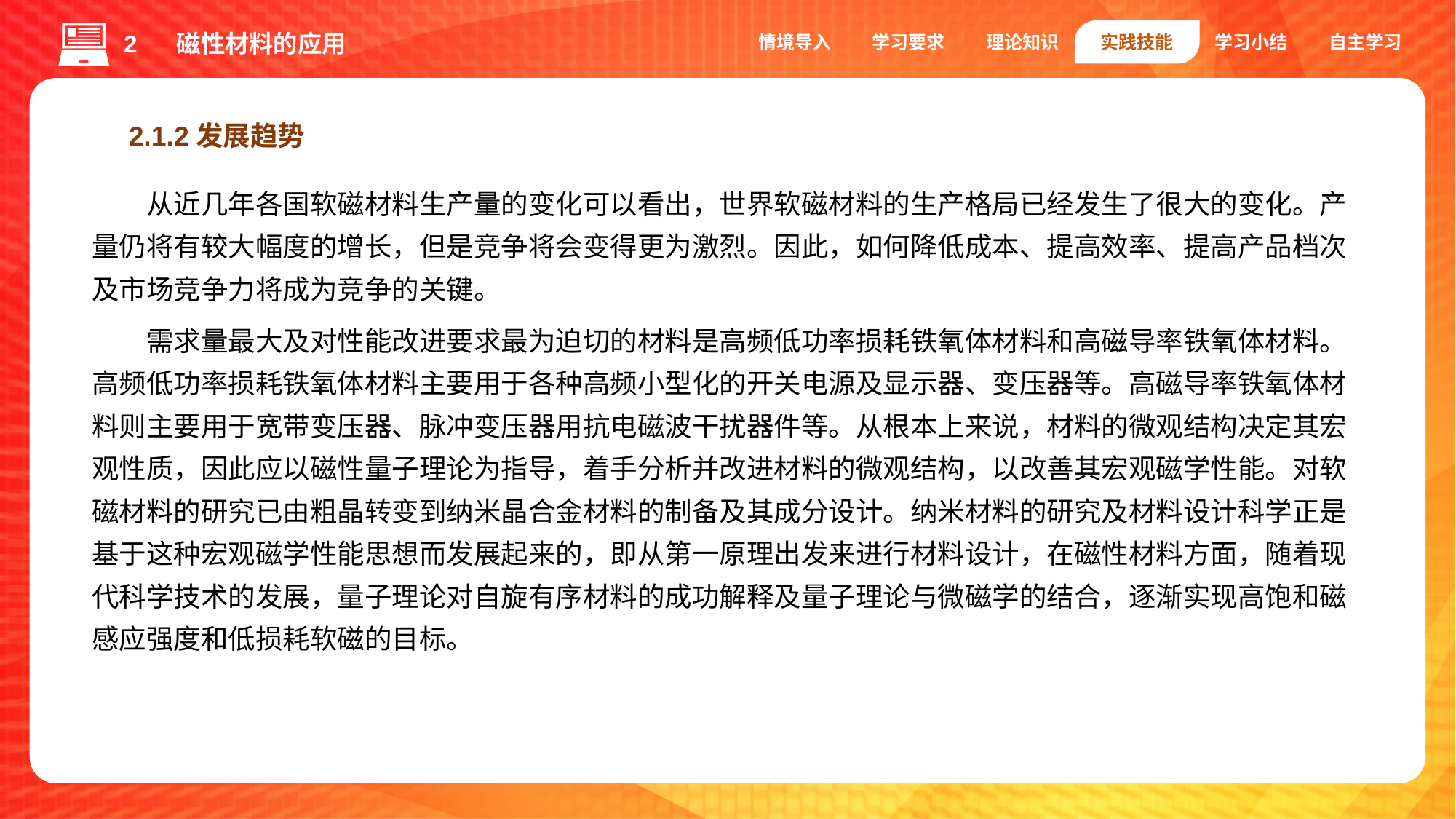

情境导入
学习要求
理论知识
实践技能
学习小结
自主学习

2     磁性材料的应用
2.1.2发展趋势
从近几年各国软磁材料生产量的变化可以看出，世界软磁材料的生产格局已经发生了很大的变化。产量仍将有较大幅度的增长，但是竞争将会变得更为激烈。因此，如何降低成本、提高效率、提高产品档次及市场竞争力将成为竞争的关键。
需求量最大及对性能改进要求最为迫切的材料是高频低功率损耗铁氧体材料和高磁导率铁氧体材料。高频低功率损耗铁氧体材料主要用于各种高频小型化的开关电源及显示器、变压器等。高磁导率铁氧体材料则主要用于宽带变压器、脉冲变压器用抗电磁波干扰器件等。从根本上来说，材料的微观结构决定其宏观性质，因此应以磁性量子理论为指导，着手分析并改进材料的微观结构，以改善其宏观磁学性能。对软磁材料的研究已由粗晶转变到纳米晶合金材料的制备及其成分设计。纳米材料的研究及材料设计科学正是基于这种宏观磁学性能思想而发展起来的，即从第一原理出发来进行材料设计，在磁性材料方面，随着现代科学技术的发展，量子理论对自旋有序材料的成功解释及量子理论与微磁学的结合，逐渐实现高饱和磁感应强度和低损耗软磁的目标。